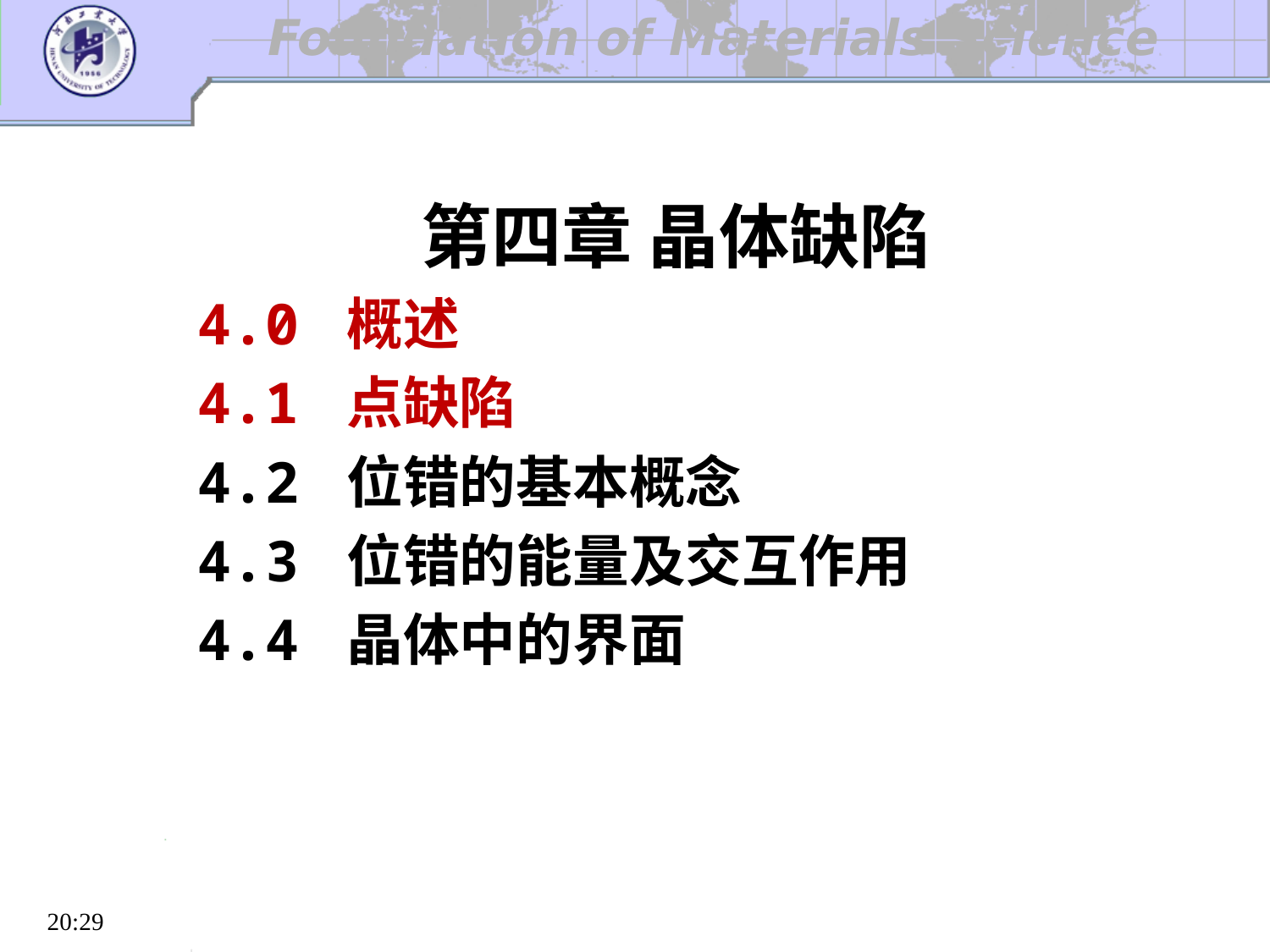

第四章 晶体缺陷
4.0 概述
4.1 点缺陷
4.2 位错的基本概念
4.3 位错的能量及交互作用
4.4 晶体中的界面
机电工程学院
20:29